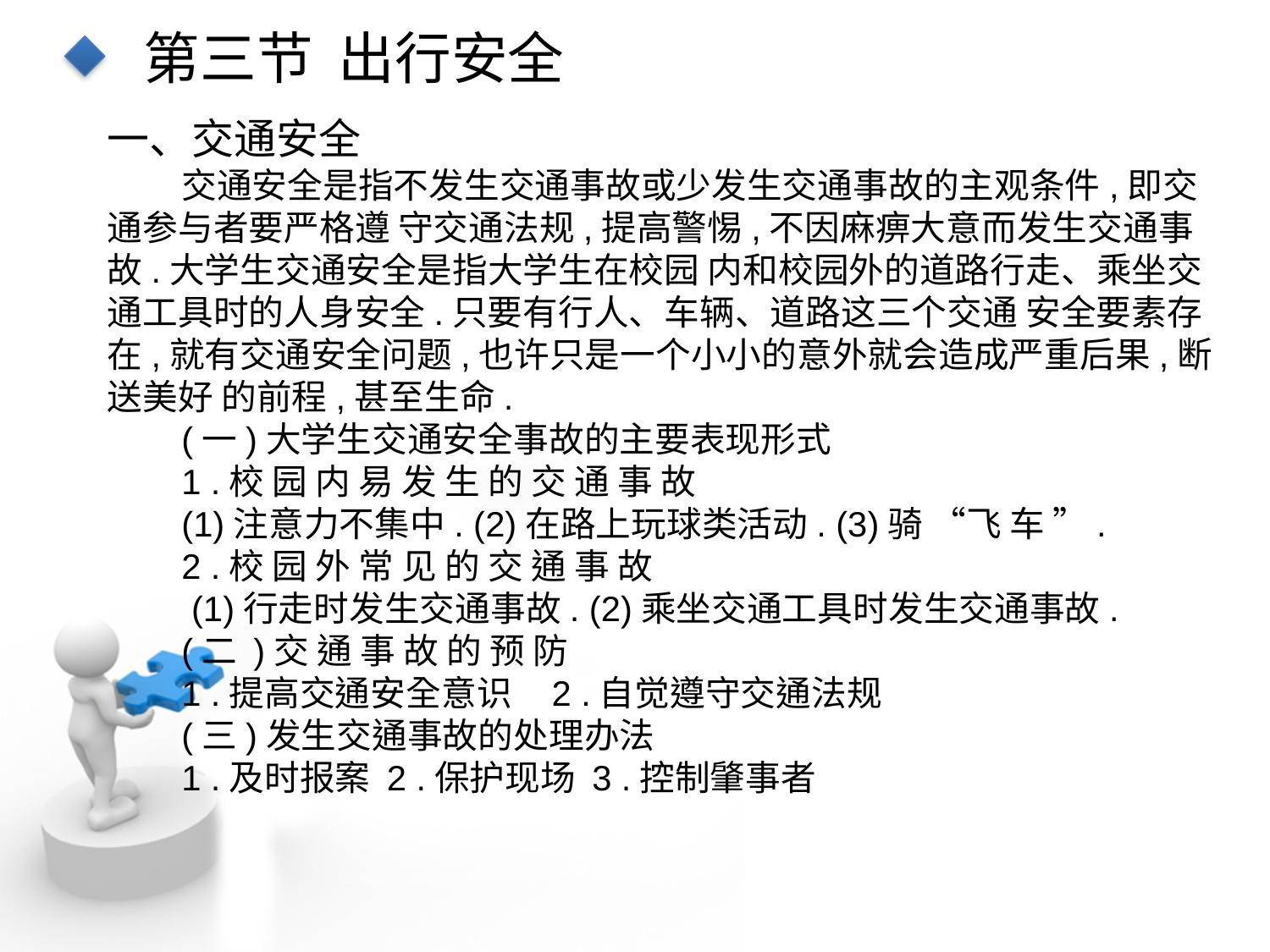

第三节  出行安全

一、交通安全
交通安全是指不发生交通事故或少发生交通事故的主观条件,即交通参与者要严格遵 守交通法规,提高警惕,不因麻痹大意而发生交通事故.大学生交通安全是指大学生在校园 内和校园外的道路行走、乘坐交通工具时的人身安全.只要有行人、车辆、道路这三个交通 安全要素存在,就有交通安全问题,也许只是一个小小的意外就会造成严重后果,断送美好 的前程,甚至生命.
(一)大学生交通安全事故的主要表现形式
1 .校 园 内 易 发 生 的 交 通 事 故
(1)注意力不集中. (2)在路上玩球类活动. (3)骑 “飞 车 ”.
2 .校 园 外 常 见 的 交 通 事 故
 (1)行走时发生交通事故. (2)乘坐交通工具时发生交通事故.
(二 )交 通 事 故 的 预 防
1 .提高交通安全意识    2 .自觉遵守交通法规
(三)发生交通事故的处理办法
1 .及时报案 2 .保护现场 3 .控制肇事者
点击添加文本
点击添加文本
点击添加文本
点击添加文本